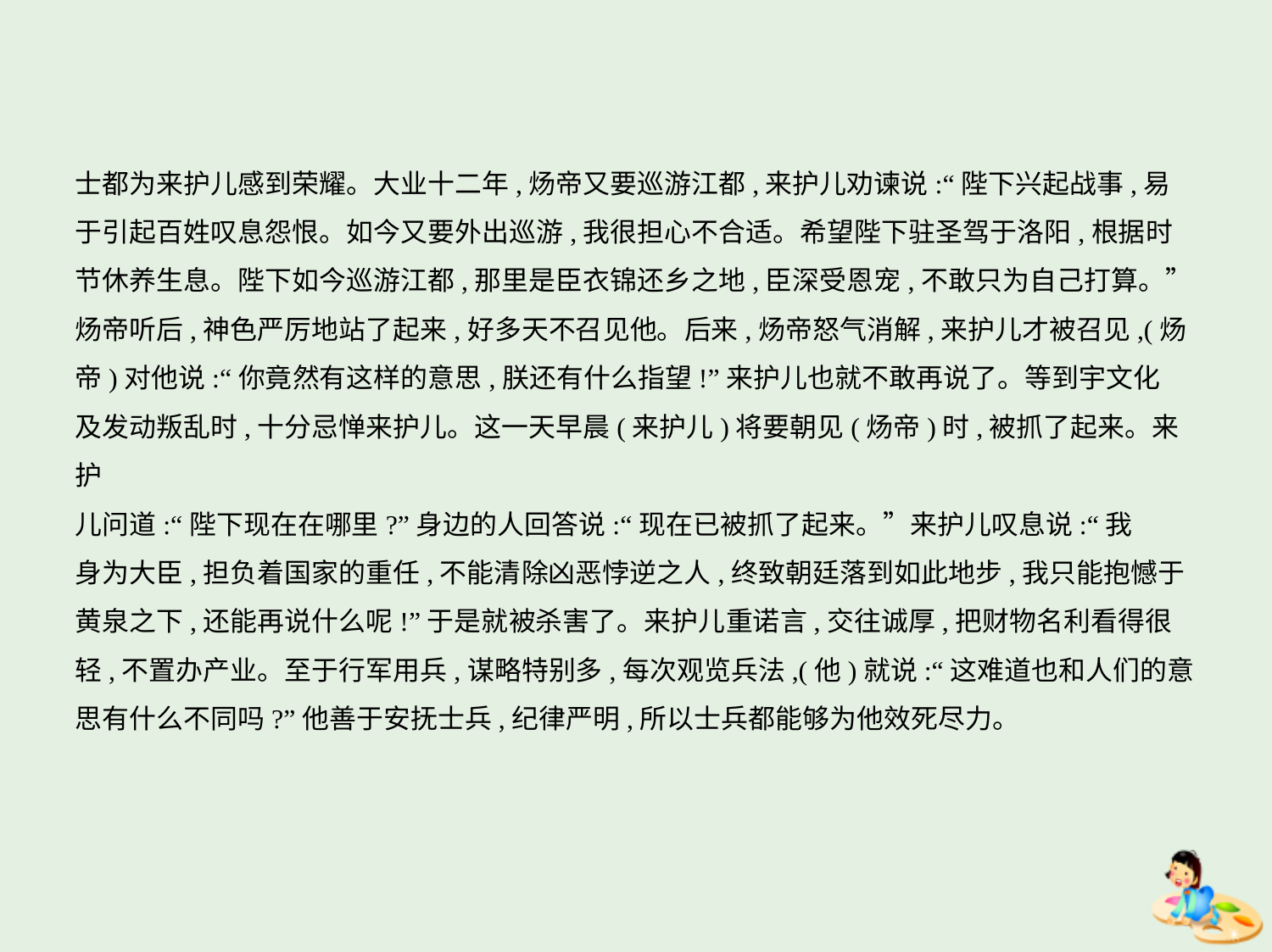

士都为来护儿感到荣耀。大业十二年,炀帝又要巡游江都,来护儿劝谏说:“陛下兴起战事,易
于引起百姓叹息怨恨。如今又要外出巡游,我很担心不合适。希望陛下驻圣驾于洛阳,根据时
节休养生息。陛下如今巡游江都,那里是臣衣锦还乡之地,臣深受恩宠,不敢只为自己打算。”炀帝听后,神色严厉地站了起来,好多天不召见他。后来,炀帝怒气消解,来护儿才被召见,(炀
帝)对他说:“你竟然有这样的意思,朕还有什么指望!”来护儿也就不敢再说了。等到宇文化
及发动叛乱时,十分忌惮来护儿。这一天早晨(来护儿)将要朝见(炀帝)时,被抓了起来。来护
儿问道:“陛下现在在哪里?”身边的人回答说:“现在已被抓了起来。”来护儿叹息说:“我
身为大臣,担负着国家的重任,不能清除凶恶悖逆之人,终致朝廷落到如此地步,我只能抱憾于
黄泉之下,还能再说什么呢!”于是就被杀害了。来护儿重诺言,交往诚厚,把财物名利看得很
轻,不置办产业。至于行军用兵,谋略特别多,每次观览兵法,(他)就说:“这难道也和人们的意
思有什么不同吗?”他善于安抚士兵,纪律严明,所以士兵都能够为他效死尽力。